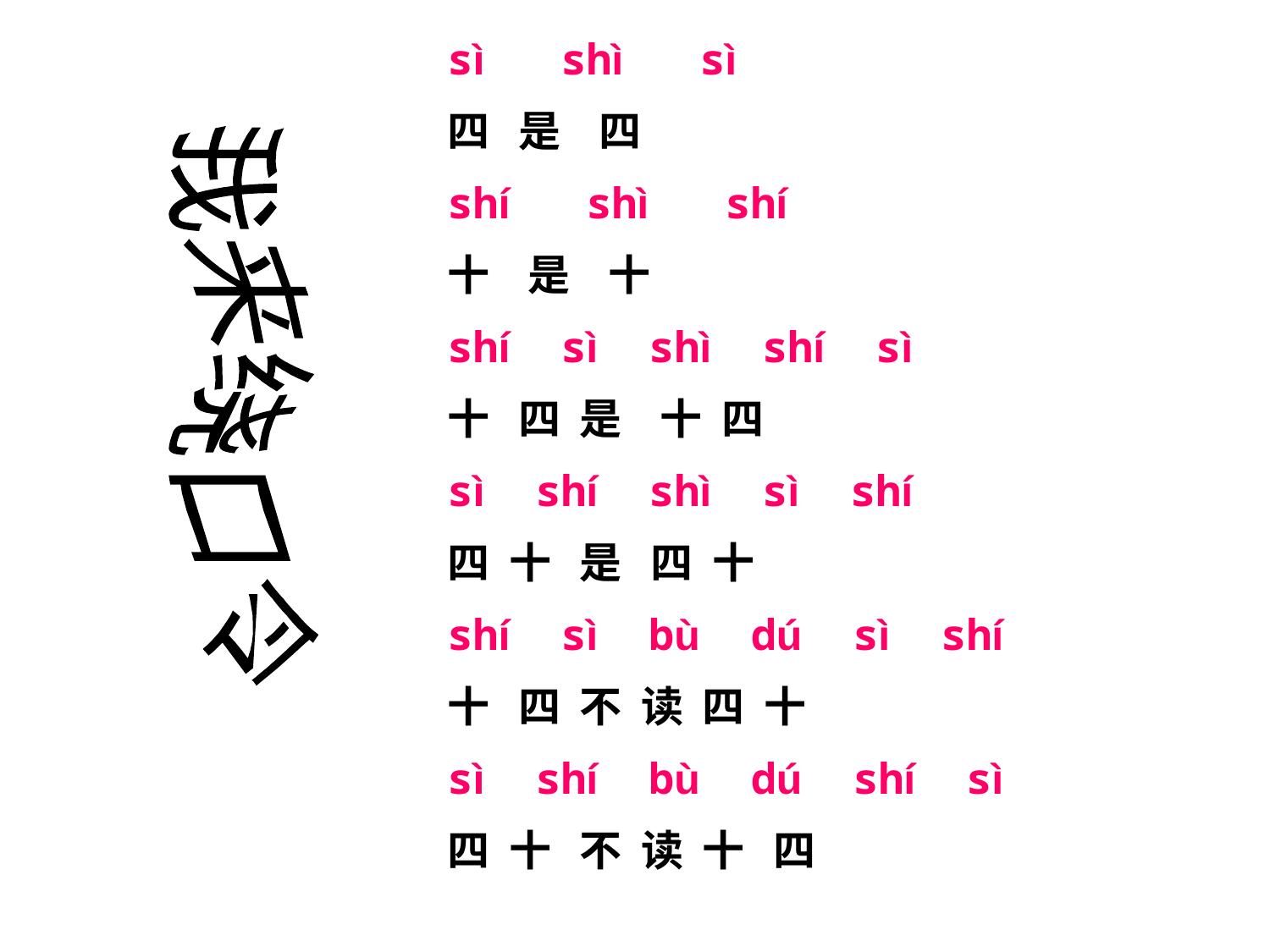

sì   shì   sì
四   是    四
shí   shì   shí
十    是    十
shí  sì  shì  shí  sì
十   四  是    十  四
sì  shí  shì  sì  shí
四  十   是   四  十
shí  sì  bù  dú  sì  shí
十   四  不  读  四  十
sì  shí  bù  dú  shí  sì
四  十   不  读  十   四
我来绕口令